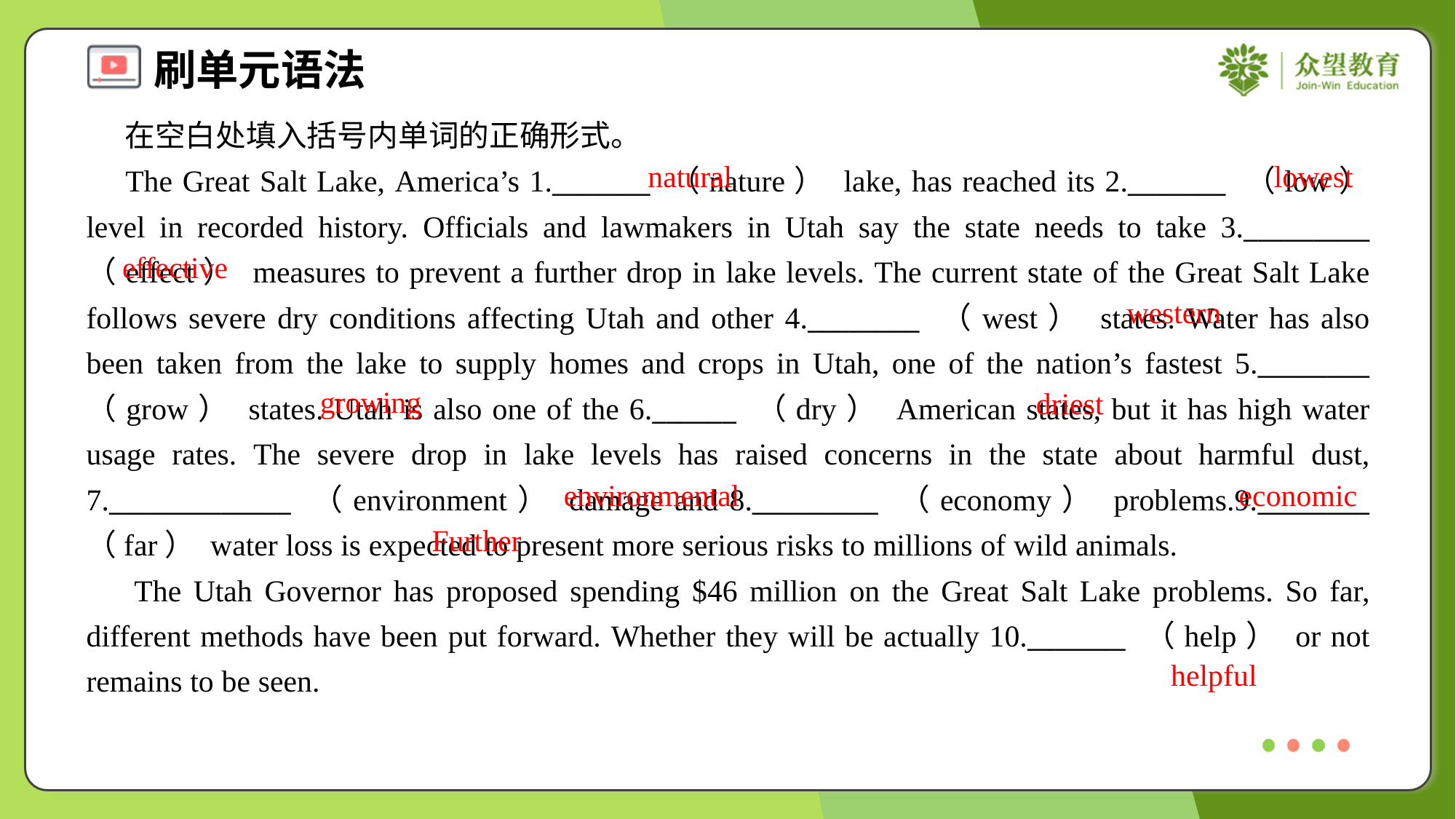

在空白处填入括号内单词的正确形式。
    The Great Salt Lake, America’s 1._______ （nature） lake, has reached its 2._______ （low） level in recorded history. Officials and lawmakers in Utah say the state needs to take 3._________ （effect） measures to prevent a further drop in lake levels. The current state of the Great Salt Lake follows severe dry conditions affecting Utah and other 4.________ （west） states. Water has also been taken from the lake to supply homes and crops in Utah, one of the nation’s fastest 5.________ （grow） states. Utah is also one of the 6.______ （dry） American states, but it has high water usage rates. The severe drop in lake levels has raised concerns in the state about harmful dust, 7._____________ （environment） damage and 8._________ （economy） problems.9.________ （far） water loss is expected to present more serious risks to millions of wild animals.
    The Utah Governor has proposed spending $46 million on the Great Salt Lake problems. So far, different methods have been put forward. Whether they will be actually 10._______ （help） or not remains to be seen.
natural
lowest
effective
western
growing
driest
environmental
economic
Further
helpful